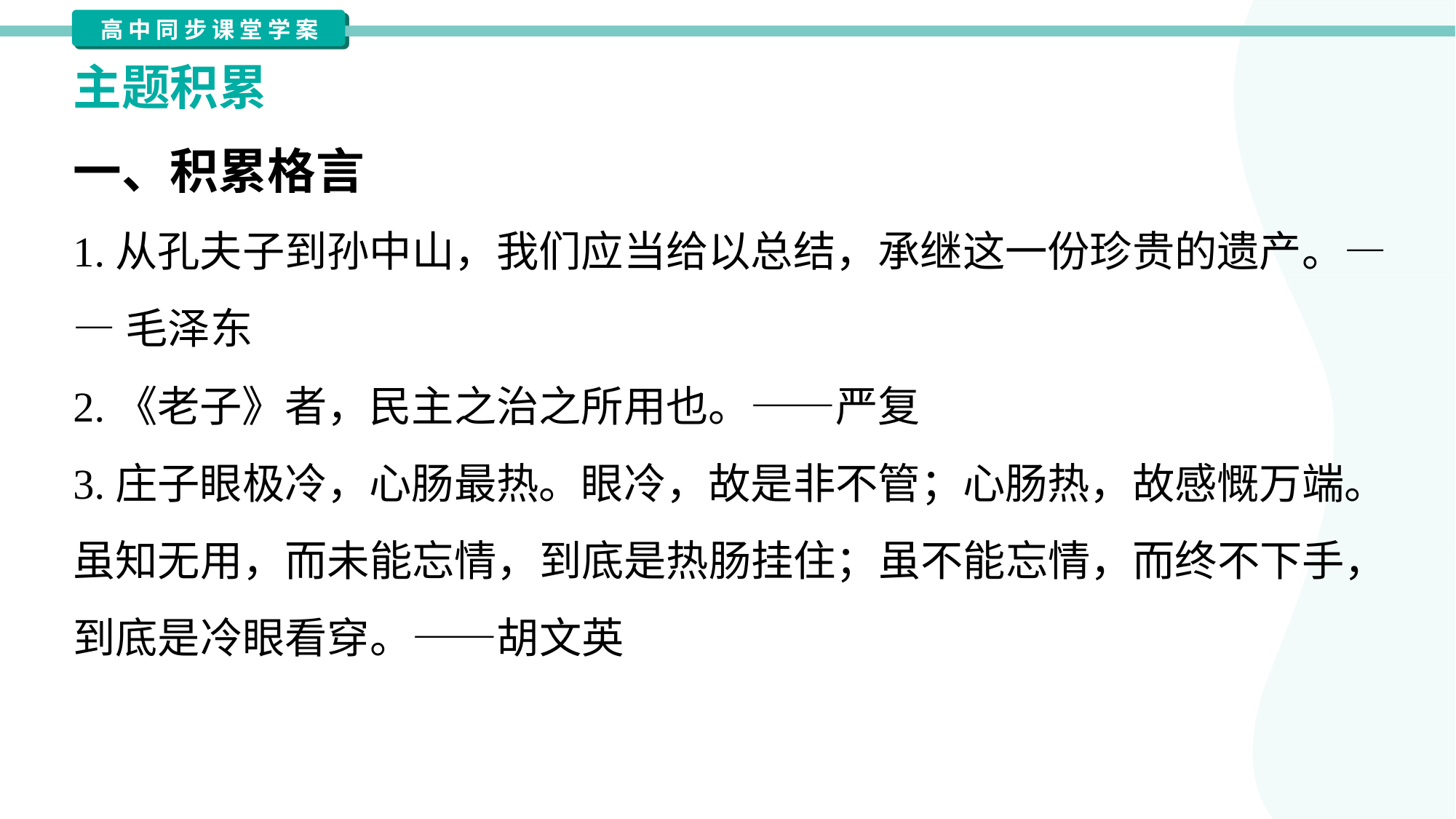

主题积累
一、积累格言
1.从孔夫子到孙中山，我们应当给以总结，承继这一份珍贵的遗产。—
—毛泽东
2.《老子》者，民主之治之所用也。——严复
3.庄子眼极冷，心肠最热。眼冷，故是非不管；心肠热，故感慨万端。
虽知无用，而未能忘情，到底是热肠挂住；虽不能忘情，而终不下手，
到底是冷眼看穿。——胡文英